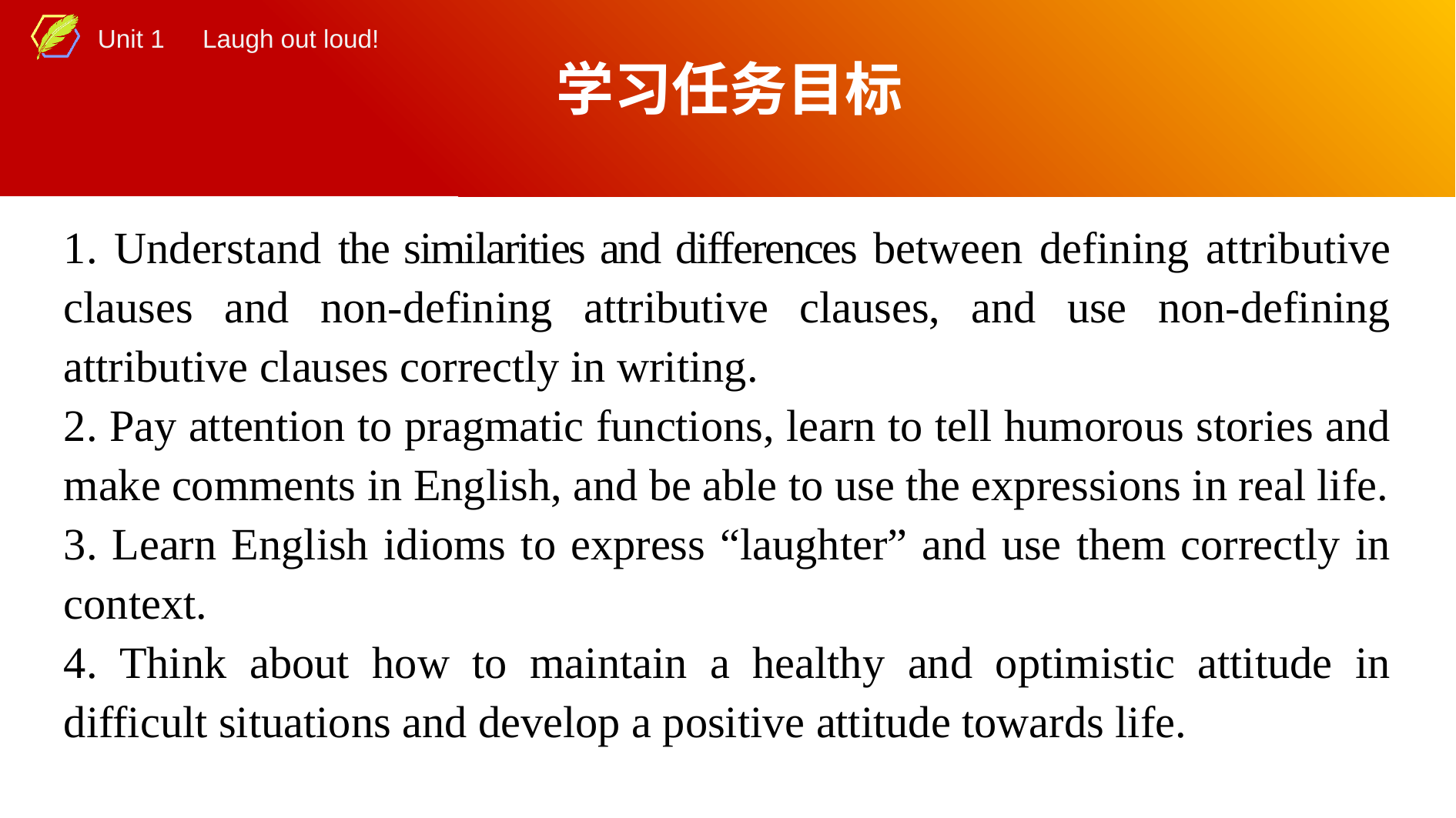

学习任务目标
1. Understand the similarities and differences between defining attributive clauses and non-defining attributive clauses, and use non-defining attributive clauses correctly in writing.
2. Pay attention to pragmatic functions, learn to tell humorous stories and make comments in English, and be able to use the expressions in real life.
3. Learn English idioms to express “laughter” and use them correctly in context.
4. Think about how to maintain a healthy and optimistic attitude in difficult situations and develop a positive attitude towards life.